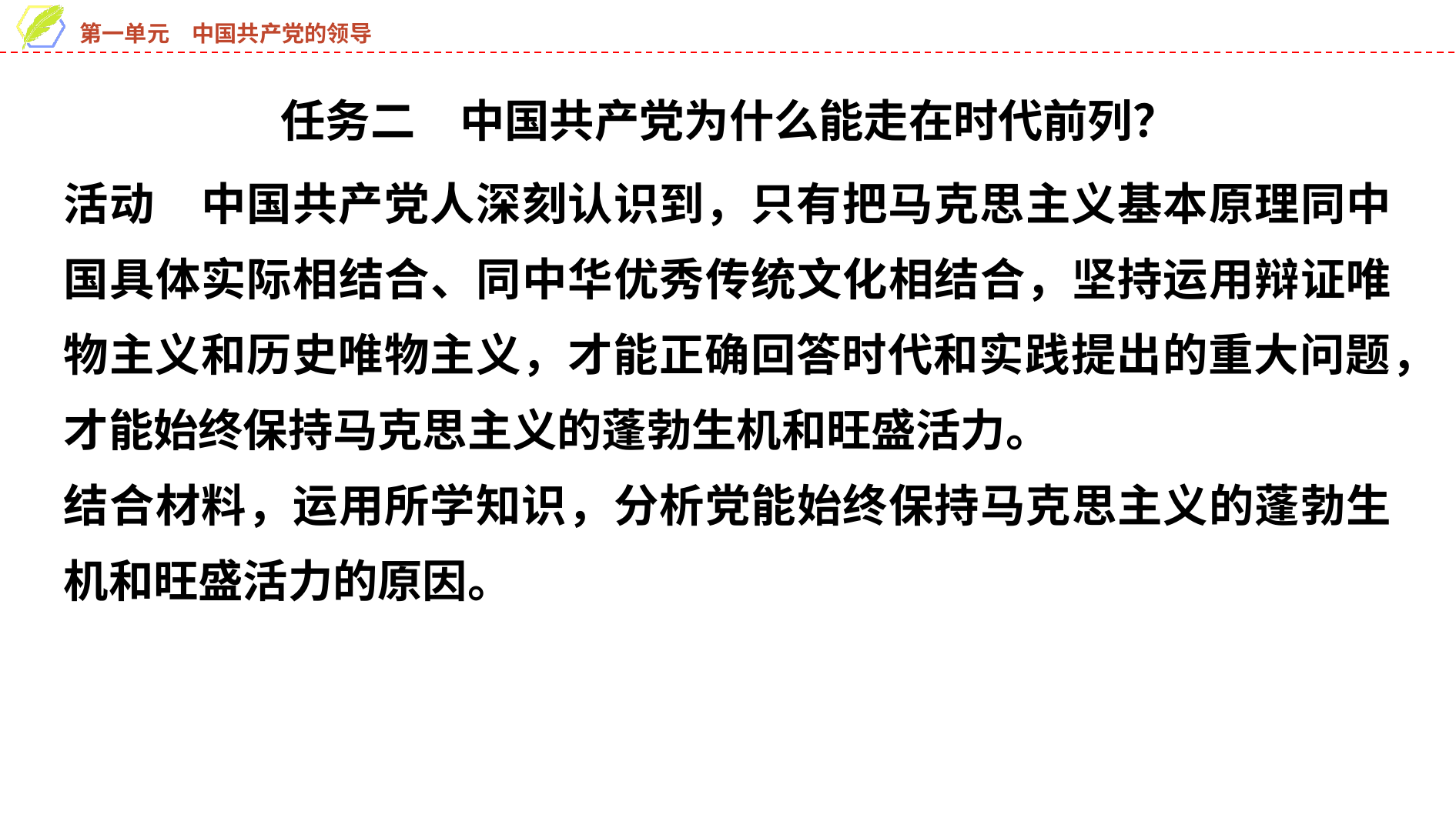

任务二　中国共产党为什么能走在时代前列？
活动　中国共产党人深刻认识到，只有把马克思主义基本原理同中国具体实际相结合、同中华优秀传统文化相结合，坚持运用辩证唯物主义和历史唯物主义，才能正确回答时代和实践提出的重大问题，才能始终保持马克思主义的蓬勃生机和旺盛活力。
结合材料，运用所学知识，分析党能始终保持马克思主义的蓬勃生机和旺盛活力的原因。